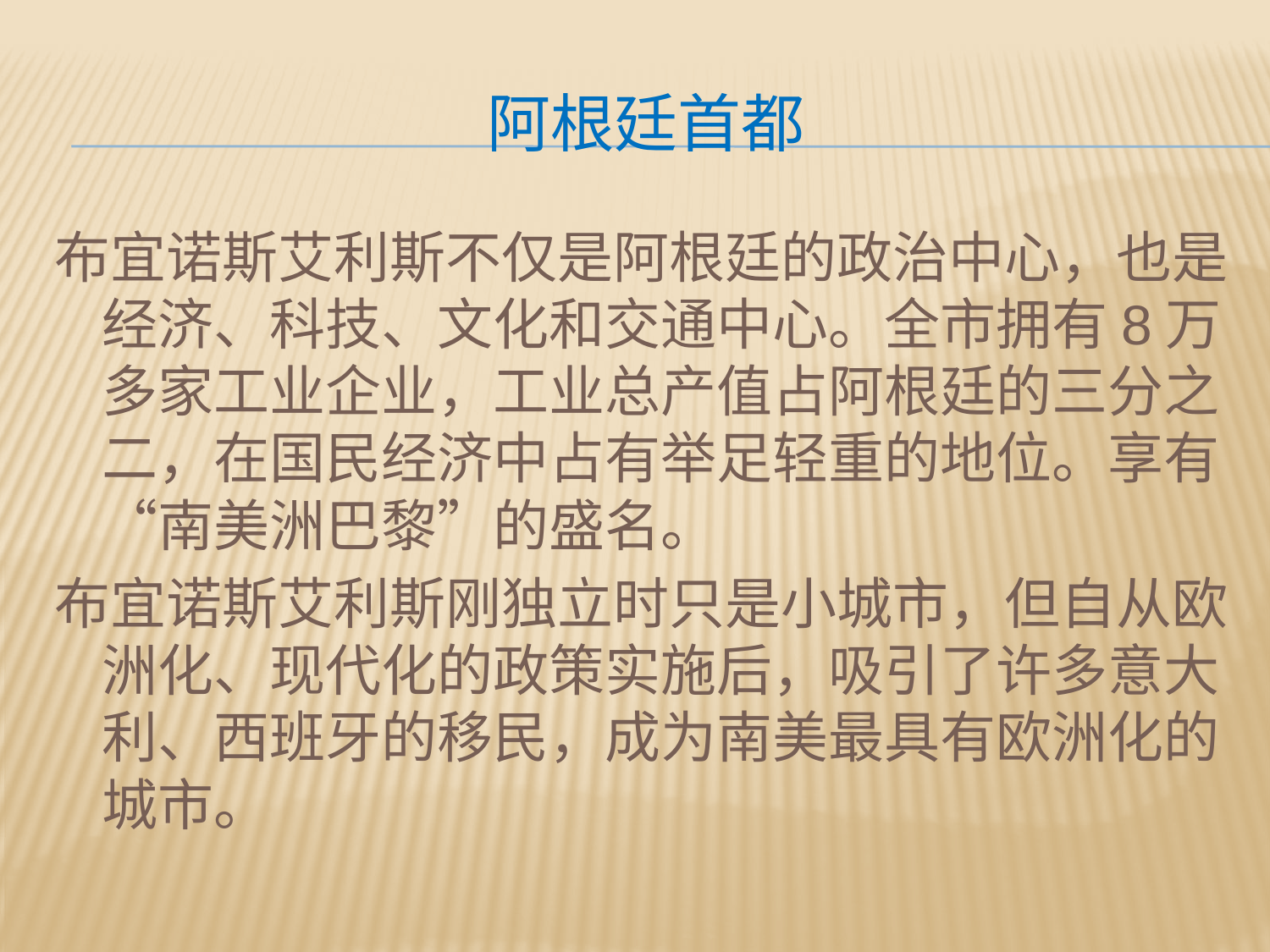

# 阿根廷首都
布宜诺斯艾利斯不仅是阿根廷的政治中心，也是经济、科技、文化和交通中心。全市拥有8万多家工业企业，工业总产值占阿根廷的三分之二，在国民经济中占有举足轻重的地位。享有“南美洲巴黎”的盛名。
布宜诺斯艾利斯刚独立时只是小城市，但自从欧洲化、现代化的政策实施后，吸引了许多意大利、西班牙的移民，成为南美最具有欧洲化的城市。